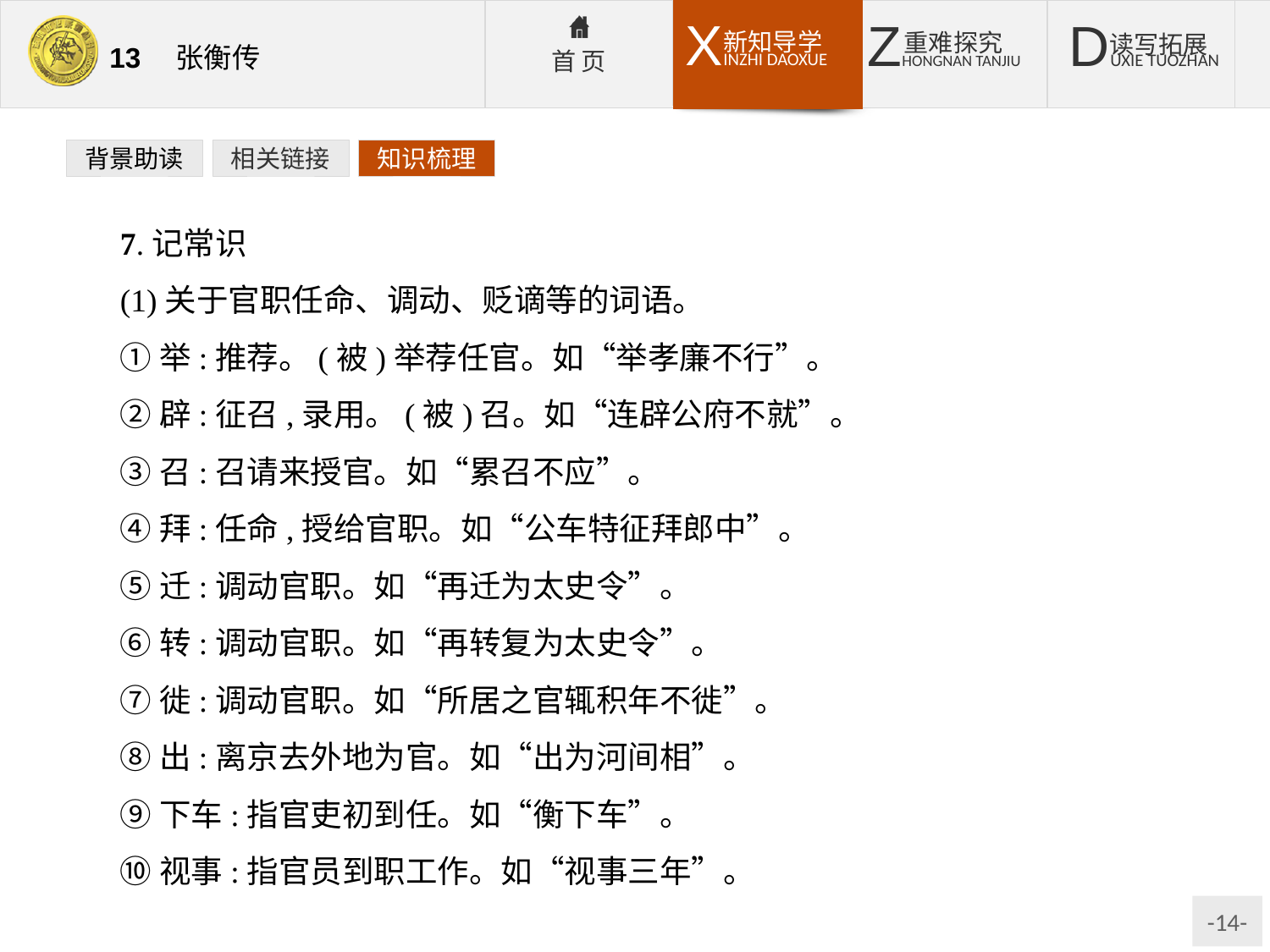

背景助读
相关链接
知识梳理
7.记常识
(1)关于官职任命、调动、贬谪等的词语。
①举:推荐。(被)举荐任官。如“举孝廉不行”。
②辟:征召,录用。(被)召。如“连辟公府不就”。
③召:召请来授官。如“累召不应”。
④拜:任命,授给官职。如“公车特征拜郎中”。
⑤迁:调动官职。如“再迁为太史令”。
⑥转:调动官职。如“再转复为太史令”。
⑦徙:调动官职。如“所居之官辄积年不徙”。
⑧出:离京去外地为官。如“出为河间相”。
⑨下车:指官吏初到任。如“衡下车”。
⑩视事:指官员到职工作。如“视事三年”。